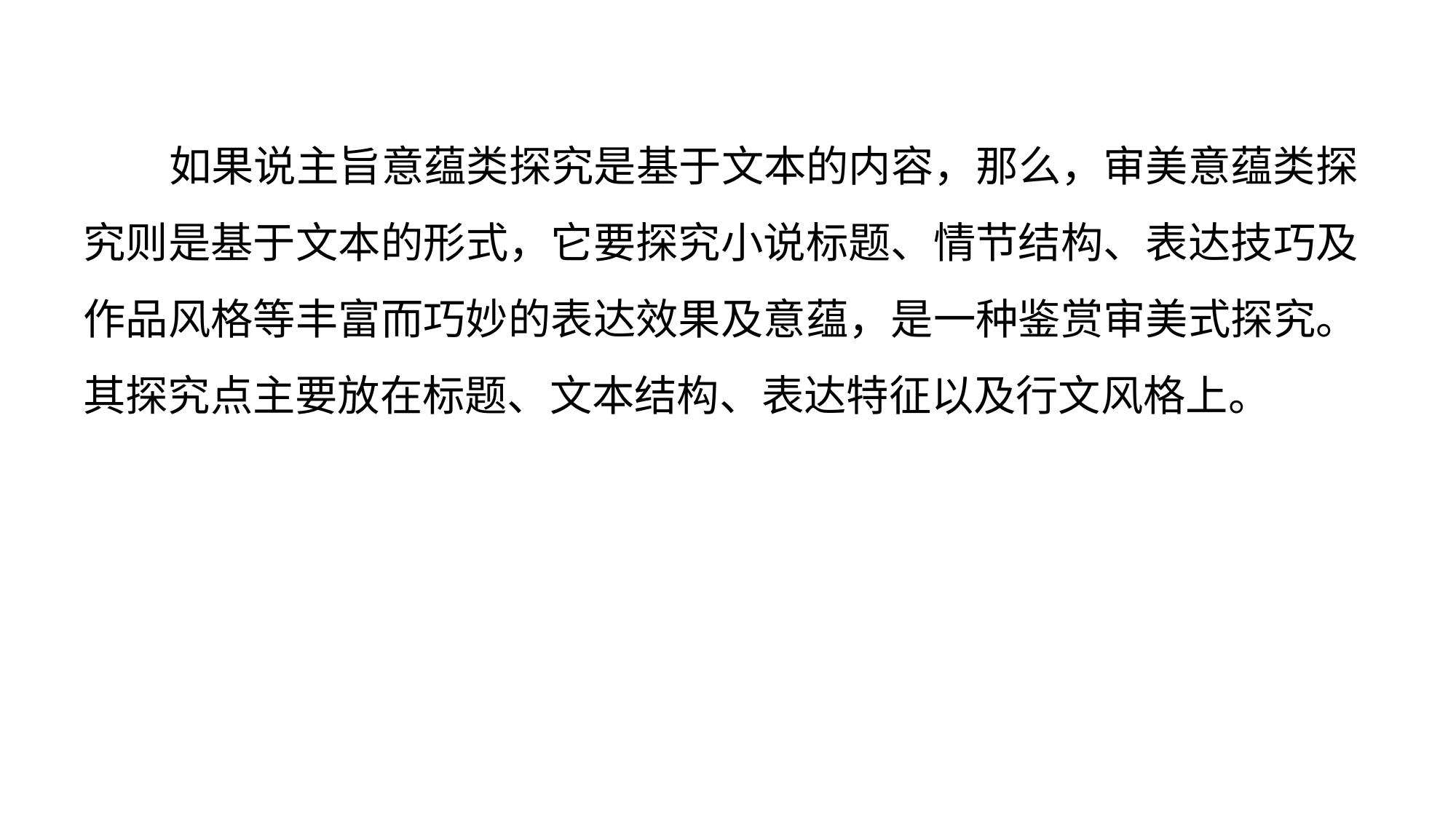

如果说主旨意蕴类探究是基于文本的内容，那么，审美意蕴类探究则是基于文本的形式，它要探究小说标题、情节结构、表达技巧及作品风格等丰富而巧妙的表达效果及意蕴，是一种鉴赏审美式探究。其探究点主要放在标题、文本结构、表达特征以及行文风格上。